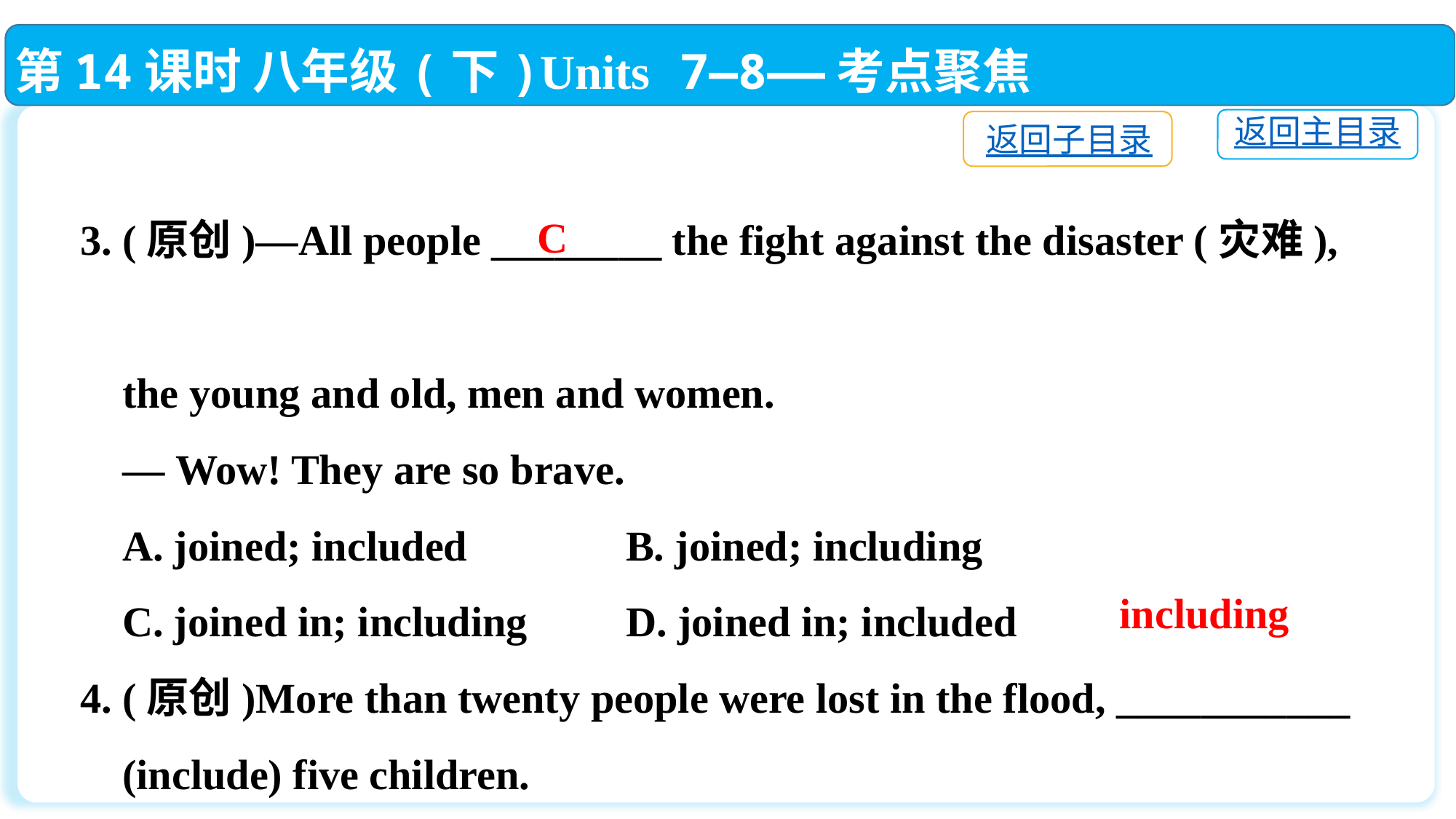

第14课时 八年级(下)Units 7—8——考点聚焦

返回主目录

返回子目录
3. (原创)—All people ________ the fight against the disaster (灾难),
    the young and old, men and women.
    — Wow! They are so brave.
    A. joined; included		B. joined; including
    C. joined in; including	D. joined in; included
4. (原创)More than twenty people were lost in the flood, ___________
    (include) five children.
C
including